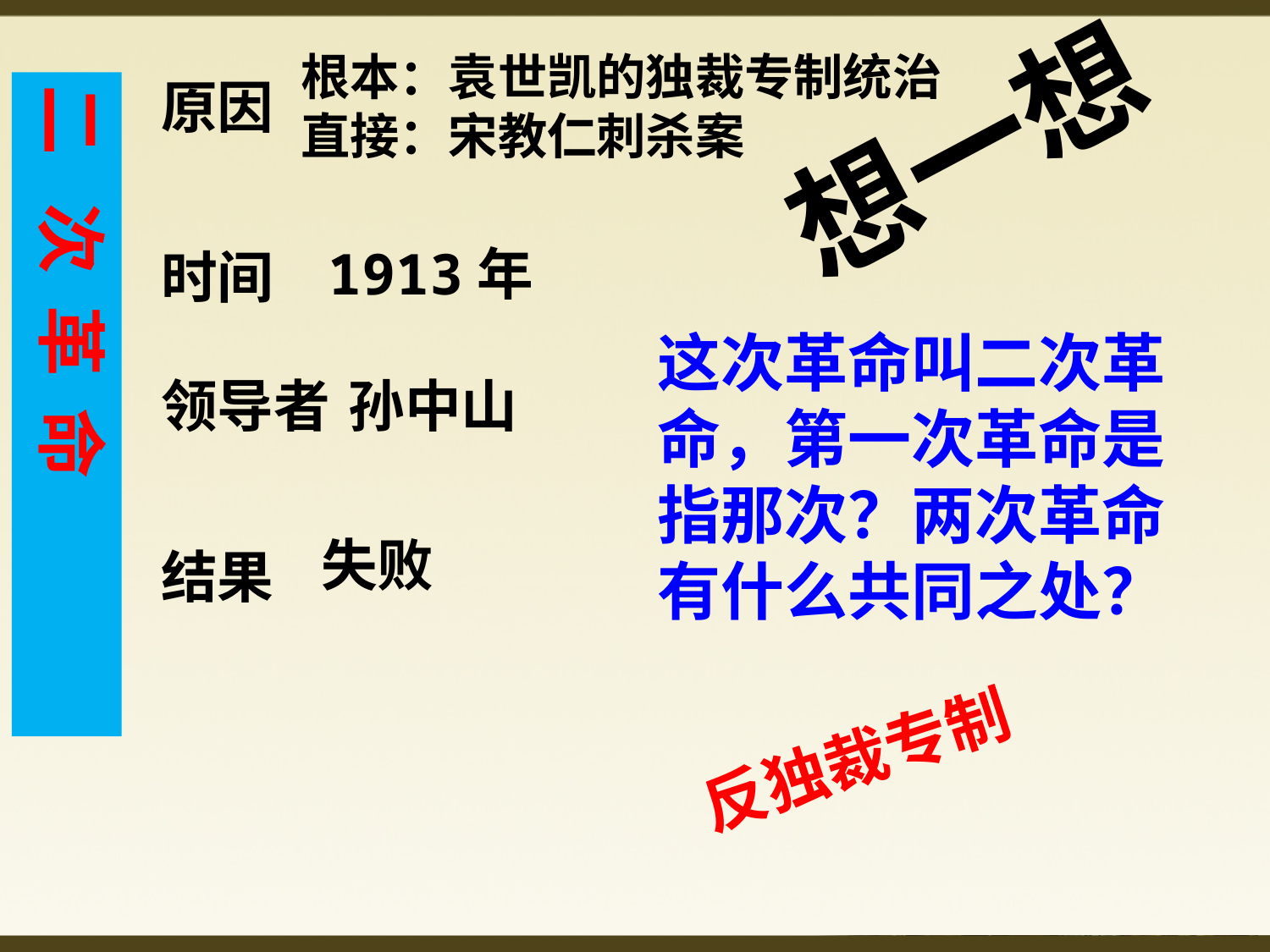

根本：袁世凯的独裁专制统治
直接：宋教仁刺杀案
想一想
这次革命叫二次革命，第一次革命是指那次？两次革命有什么共同之处？
原因
二   次  革  命
1913年
时间
领导者
孙中山
失败
结果
反独裁专制